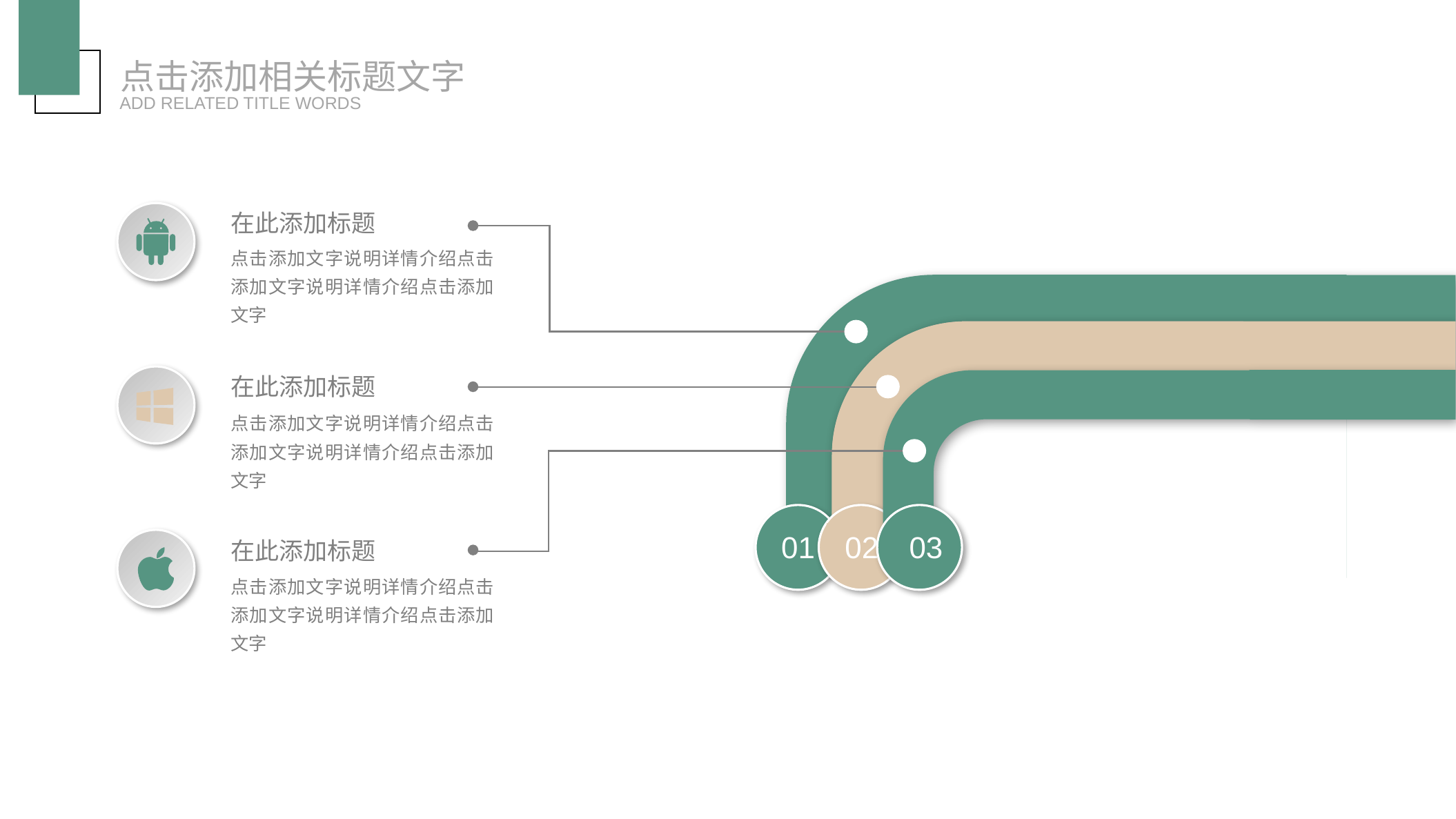

点击添加相关标题文字
ADD RELATED TITLE WORDS

在此添加标题
点击添加文字说明详情介绍点击添加文字说明详情介绍点击添加文字

01

02
在此添加标题

点击添加文字说明详情介绍点击添加文字说明详情介绍点击添加文字

03

在此添加标题
点击添加文字说明详情介绍点击添加文字说明详情介绍点击添加文字